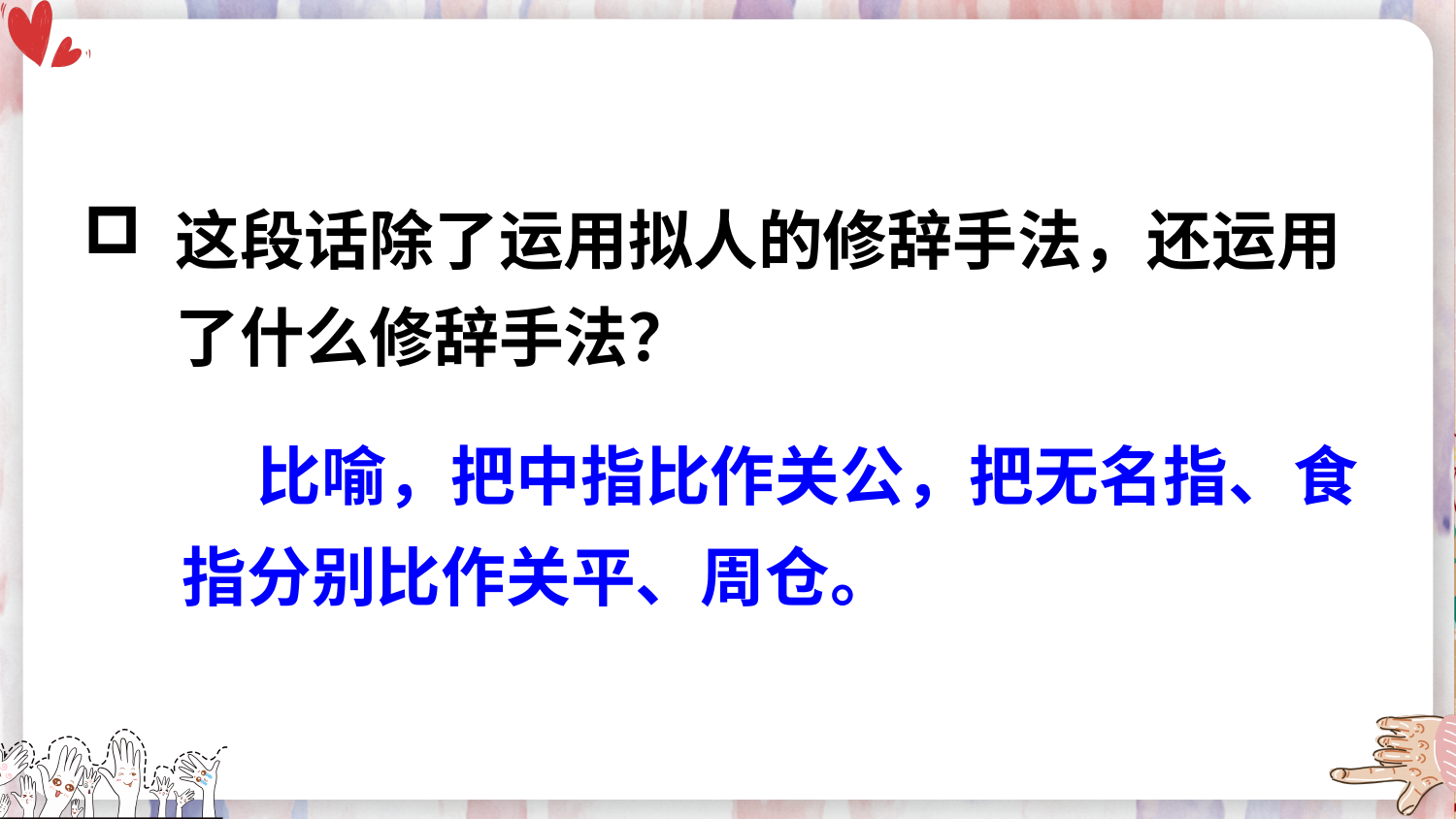

这段话除了运用拟人的修辞手法，还运用了什么修辞手法？
    比喻，把中指比作关公，把无名指、食指分别比作关平、周仓。